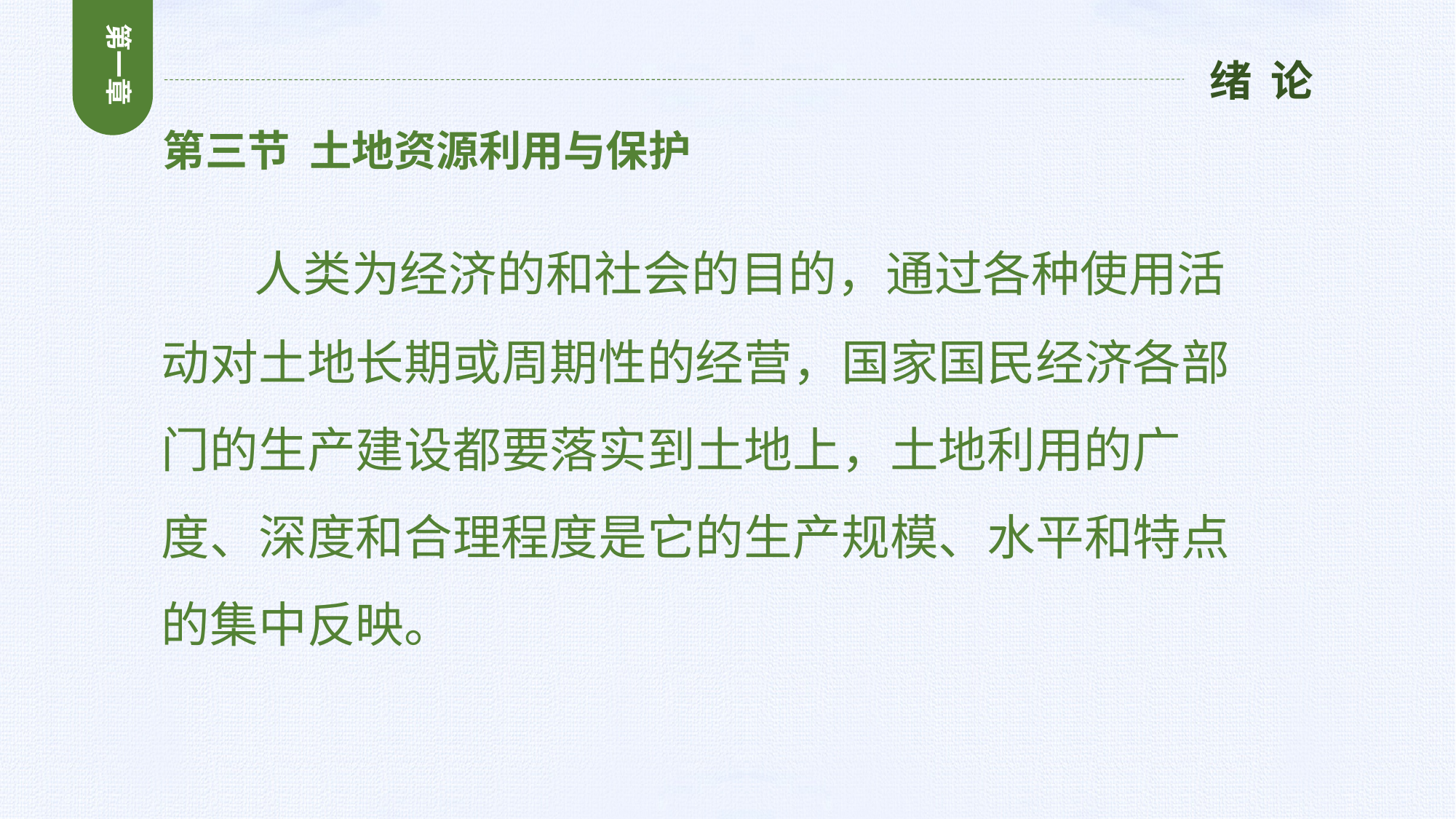

第一章
绪  论
第三节  土地资源利用与保护

       人类为经济的和社会的目的，通过各种使用活动对土地长期或周期性的经营，国家国民经济各部门的生产建设都要落实到土地上，土地利用的广度、深度和合理程度是它的生产规模、水平和特点的集中反映。